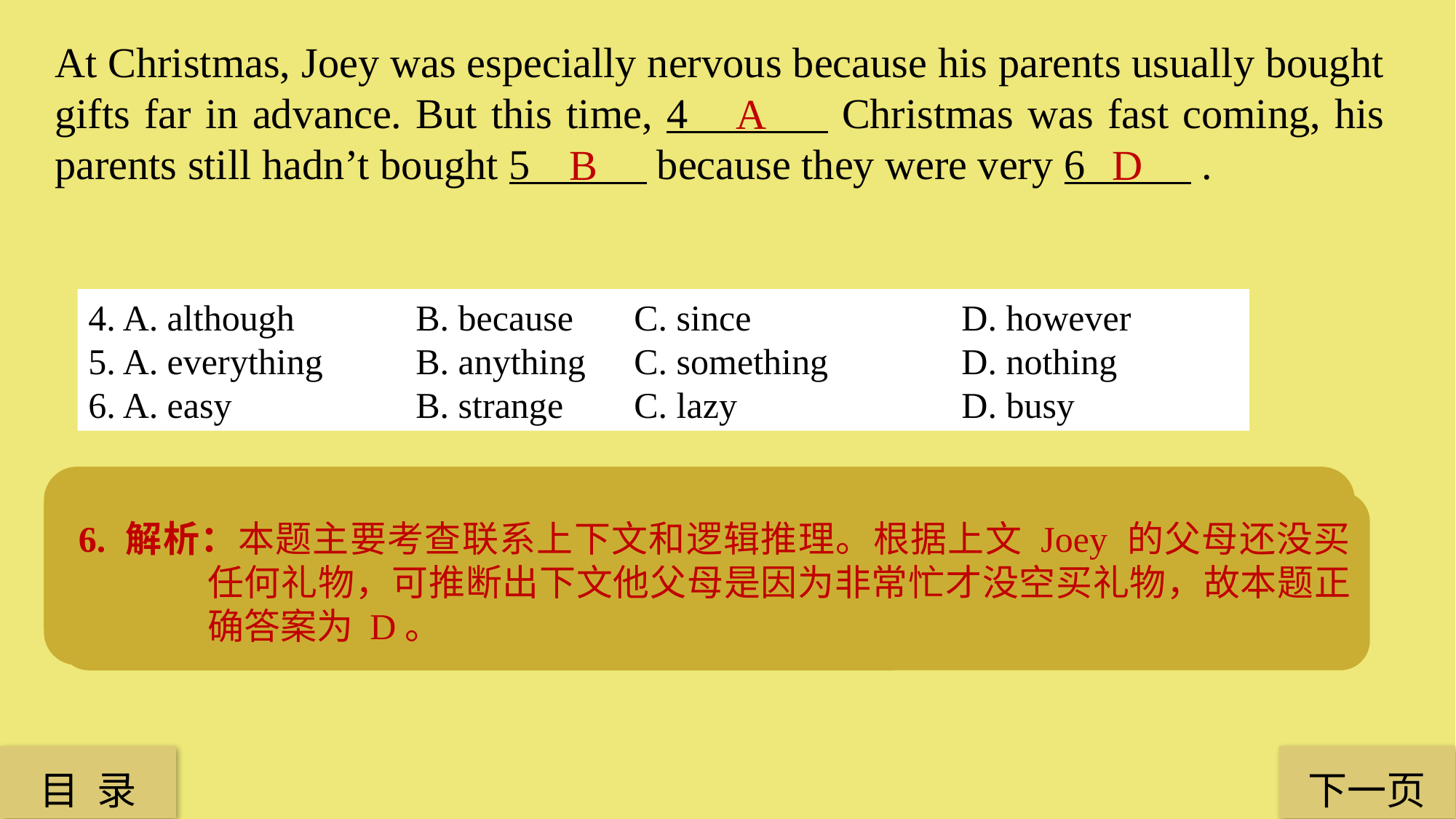

At Christmas, Joey was especially nervous because his parents usually bought gifts far in advance. But this time, 4           Christmas was fast coming, his parents still hadn’t bought 5            because they were very 6           .
A
B
D
4. A. although 		B. because 	C. since 		D. however
5. A. everything 	B. anything 	C. something 		D. nothing
6. A. easy 		B. strange 	C. lazy 		D. busy
4. 解析：本题主要考查词义辨析和联系上下文。根据上文提到 Joey 的父母每年圣诞节都会提前买礼物给他，但这次圣诞节快到了，他父母还没买。由 but this time 可推出两个句子之间是转折关系，下文的句子应用 although 来引导，故本题正确答案为 A。
5. 解析：本题主要考查词义辨析和逻辑推理。根据上下文推出 Joey 的父母还没有买任何东西给他，anything 用在否定句中，故本题正确答案为 B。
6. 解析：本题主要考查联系上下文和逻辑推理。根据上文 Joey 的父母还没买任何礼物，可推断出下文他父母是因为非常忙才没空买礼物，故本题正确答案为 D。